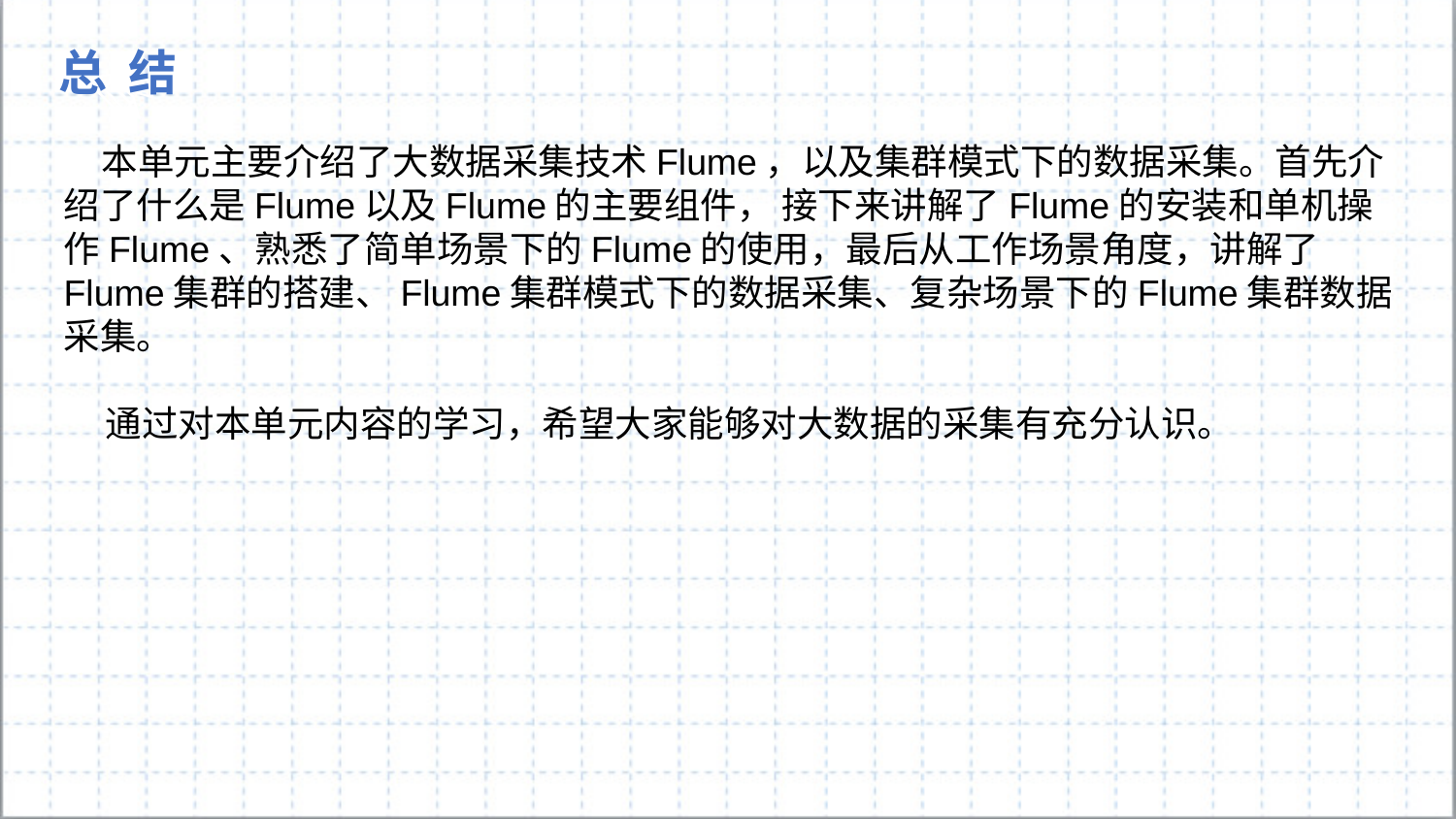

总  结
    本单元主要介绍了大数据采集技术Flume，以及集群模式下的数据采集。首先介绍了什么是Flume以及Flume的主要组件， 接下来讲解了Flume的安装和单机操作Flume、熟悉了简单场景下的Flume的使用，最后从工作场景角度，讲解了Flume集群的搭建、Flume集群模式下的数据采集、复杂场景下的Flume集群数据采集。

    通过对本单元内容的学习，希望大家能够对大数据的采集有充分认识。